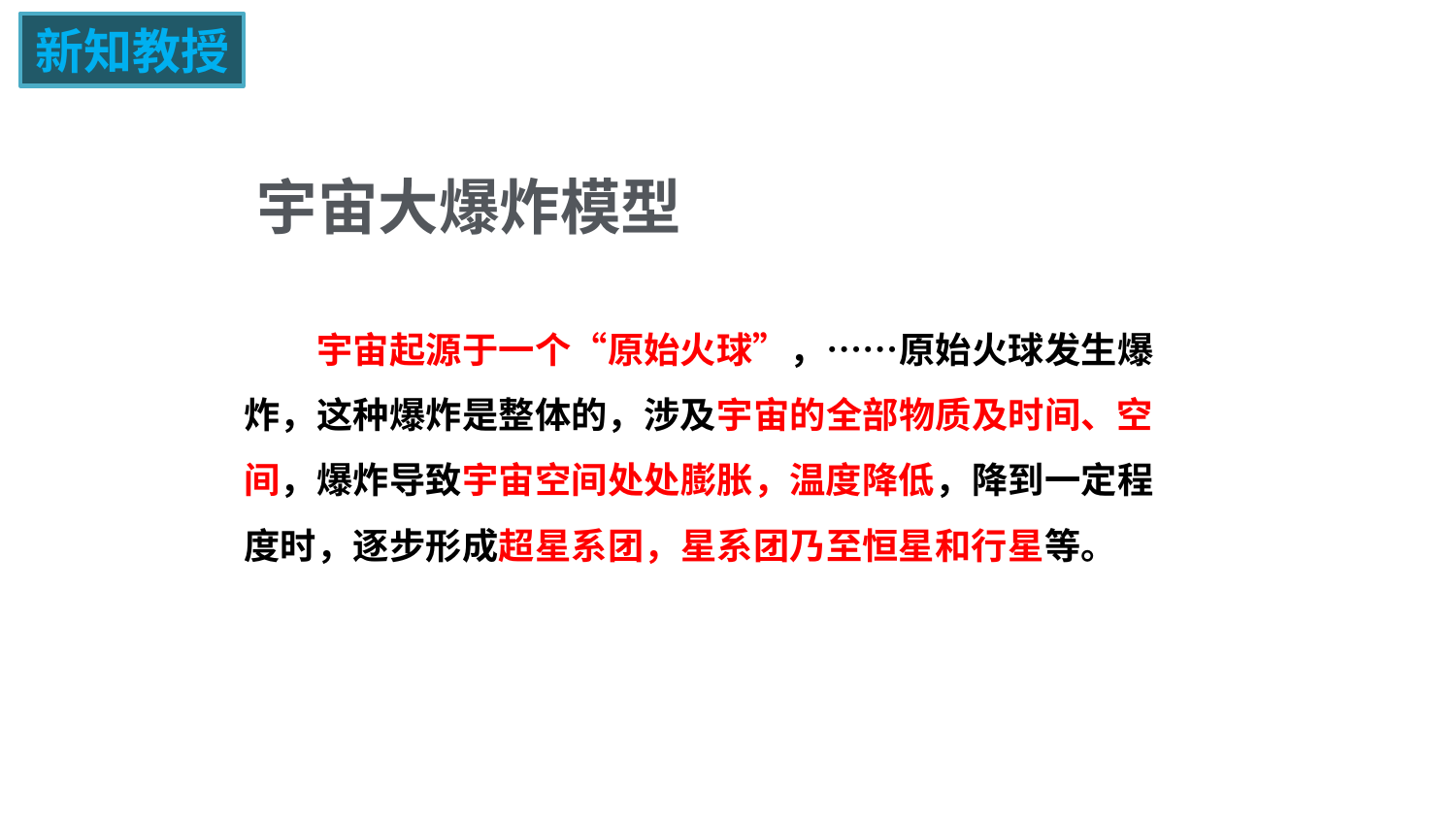

新知教授
宇宙大爆炸模型
　　宇宙起源于一个“原始火球”，……原始火球发生爆炸，这种爆炸是整体的，涉及宇宙的全部物质及时间、空间，爆炸导致宇宙空间处处膨胀，温度降低，降到一定程度时，逐步形成超星系团，星系团乃至恒星和行星等。